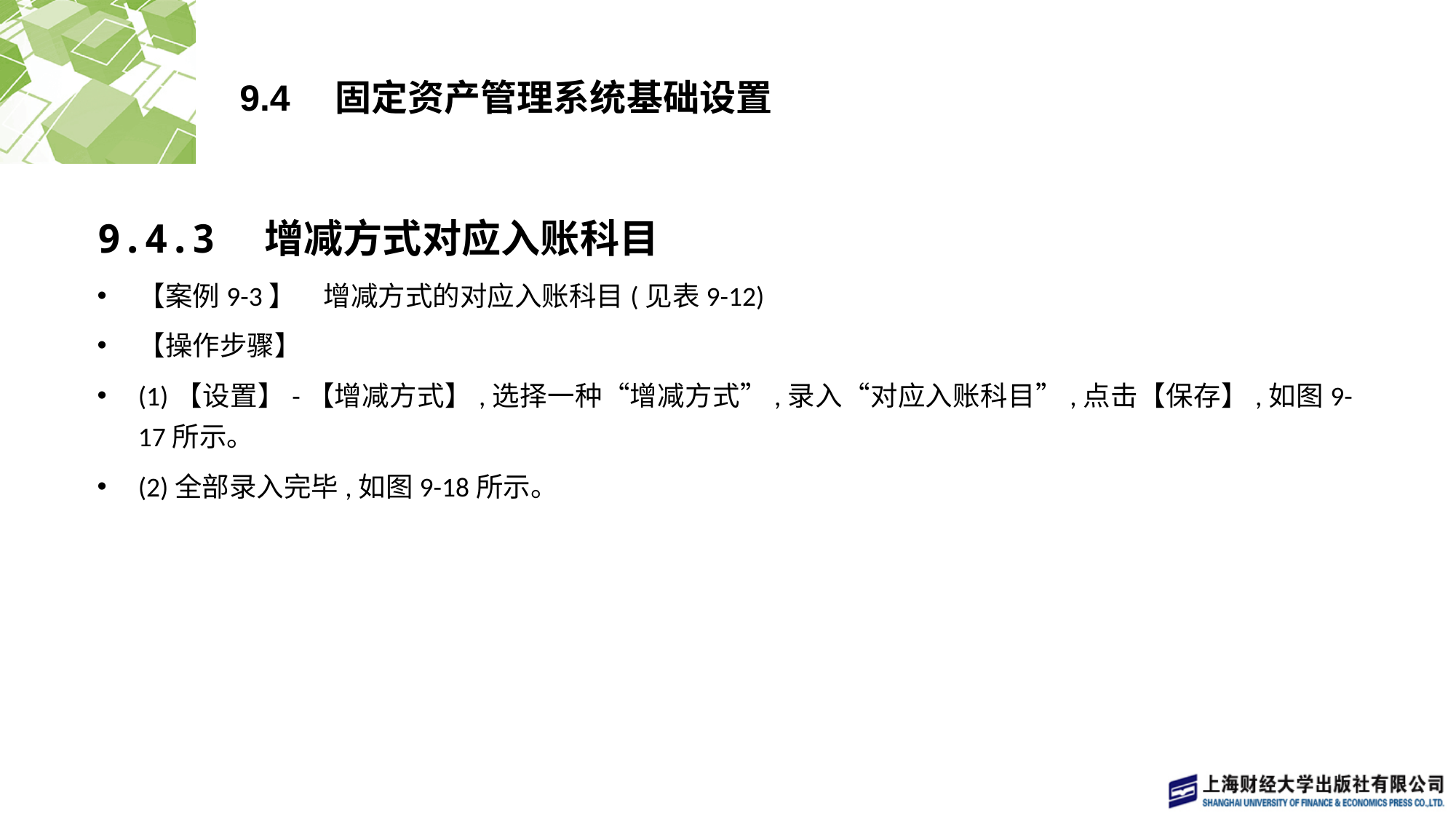

# 9.4　固定资产管理系统基础设置
9.4.3　增减方式对应入账科目
【案例9-3】　增减方式的对应入账科目(见表9-12)
【操作步骤】
(1)【设置】-【增减方式】,选择一种“增减方式”,录入“对应入账科目”,点击【保存】,如图9-17所示。
(2)全部录入完毕,如图9-18所示。